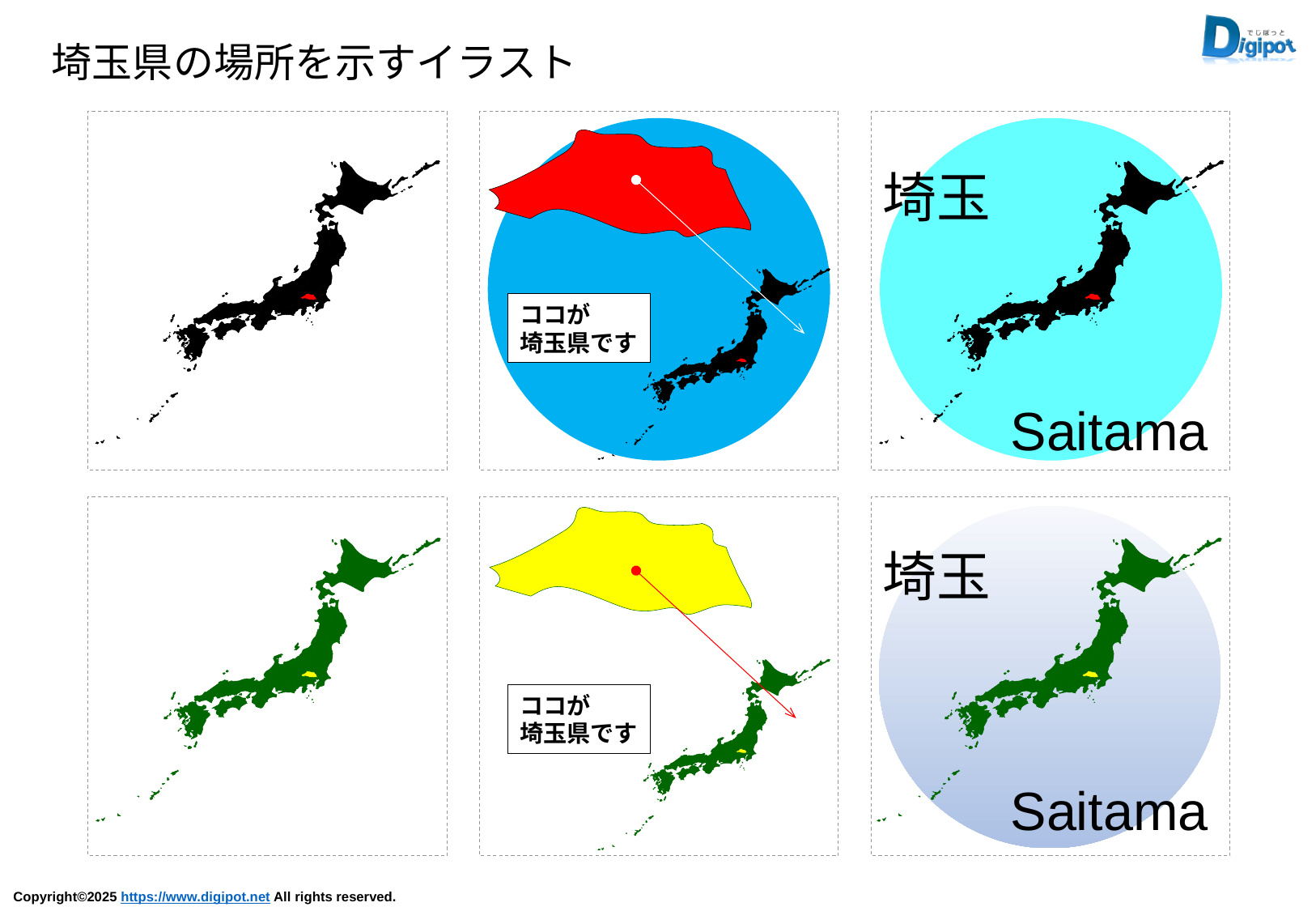

埼玉県の場所を示すイラスト

ココが
埼玉県です

埼玉

Saitama

埼玉

Saitama

ココが
埼玉県です